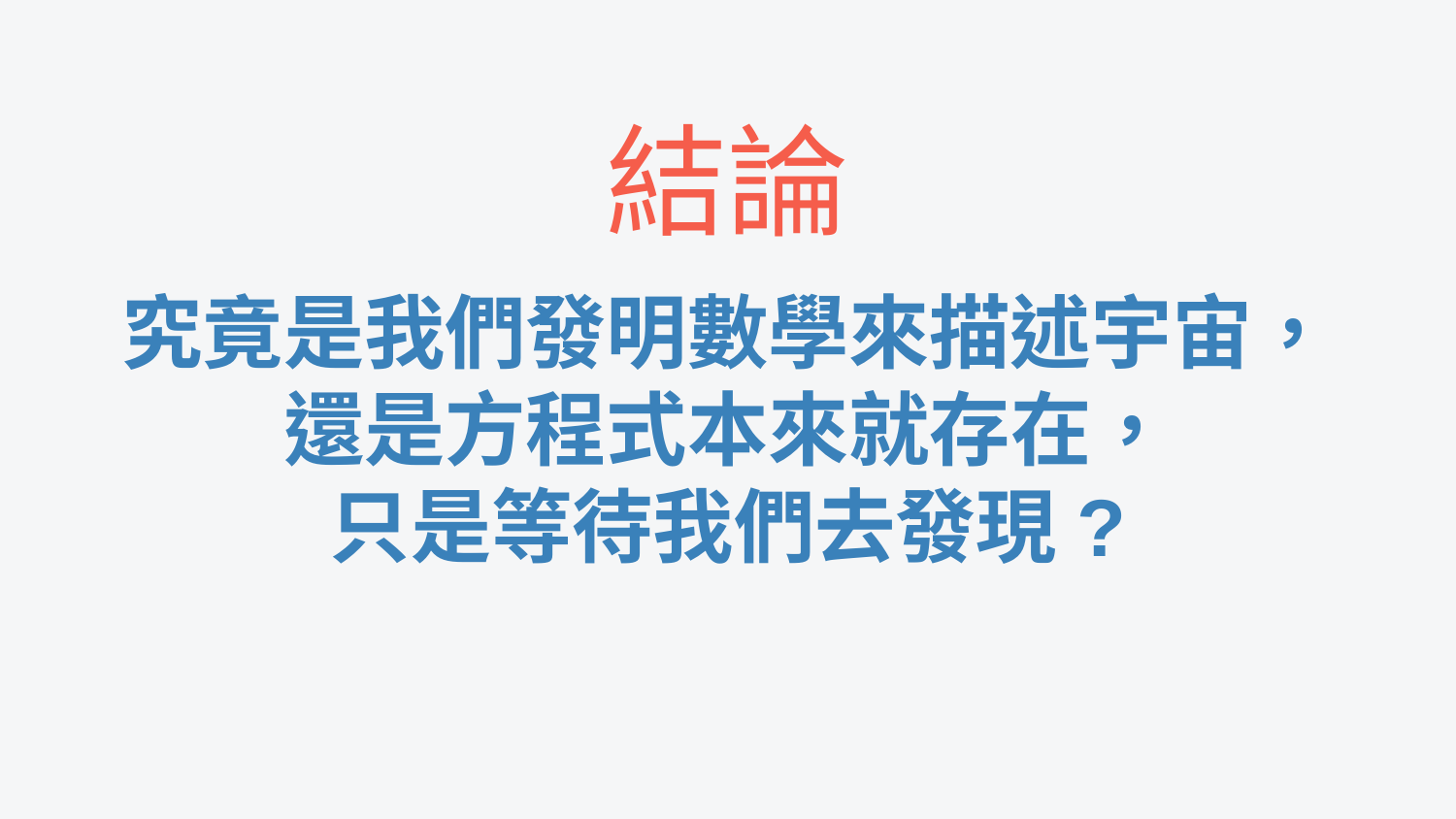

結論
# 究竟是我們發明數學來描述宇宙， 還是方程式本來就存在， 只是等待我們去發現?